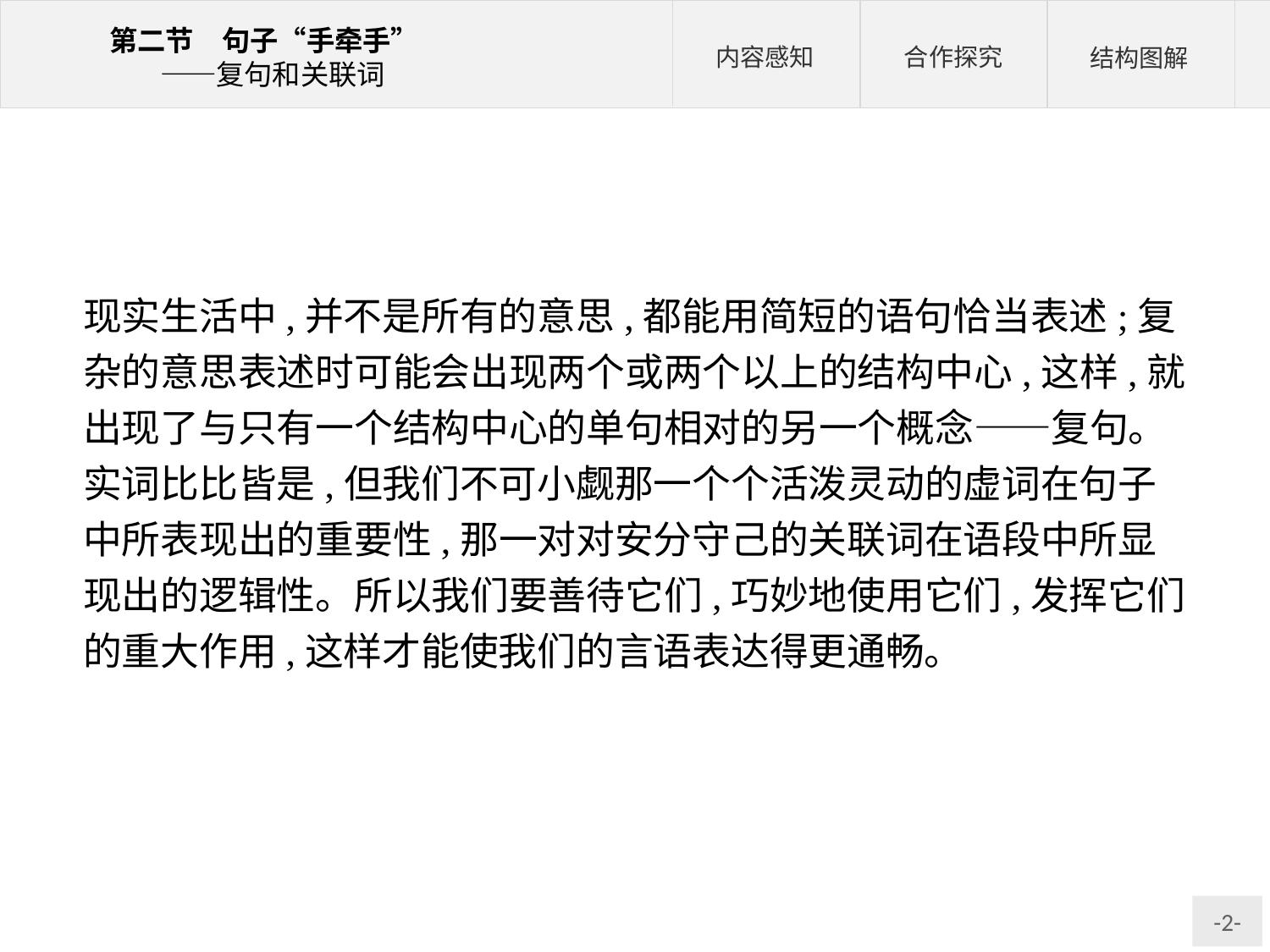

现实生活中,并不是所有的意思,都能用简短的语句恰当表述;复杂的意思表述时可能会出现两个或两个以上的结构中心,这样,就出现了与只有一个结构中心的单句相对的另一个概念——复句。
实词比比皆是,但我们不可小觑那一个个活泼灵动的虚词在句子中所表现出的重要性,那一对对安分守己的关联词在语段中所显现出的逻辑性。所以我们要善待它们,巧妙地使用它们,发挥它们的重大作用,这样才能使我们的言语表达得更通畅。